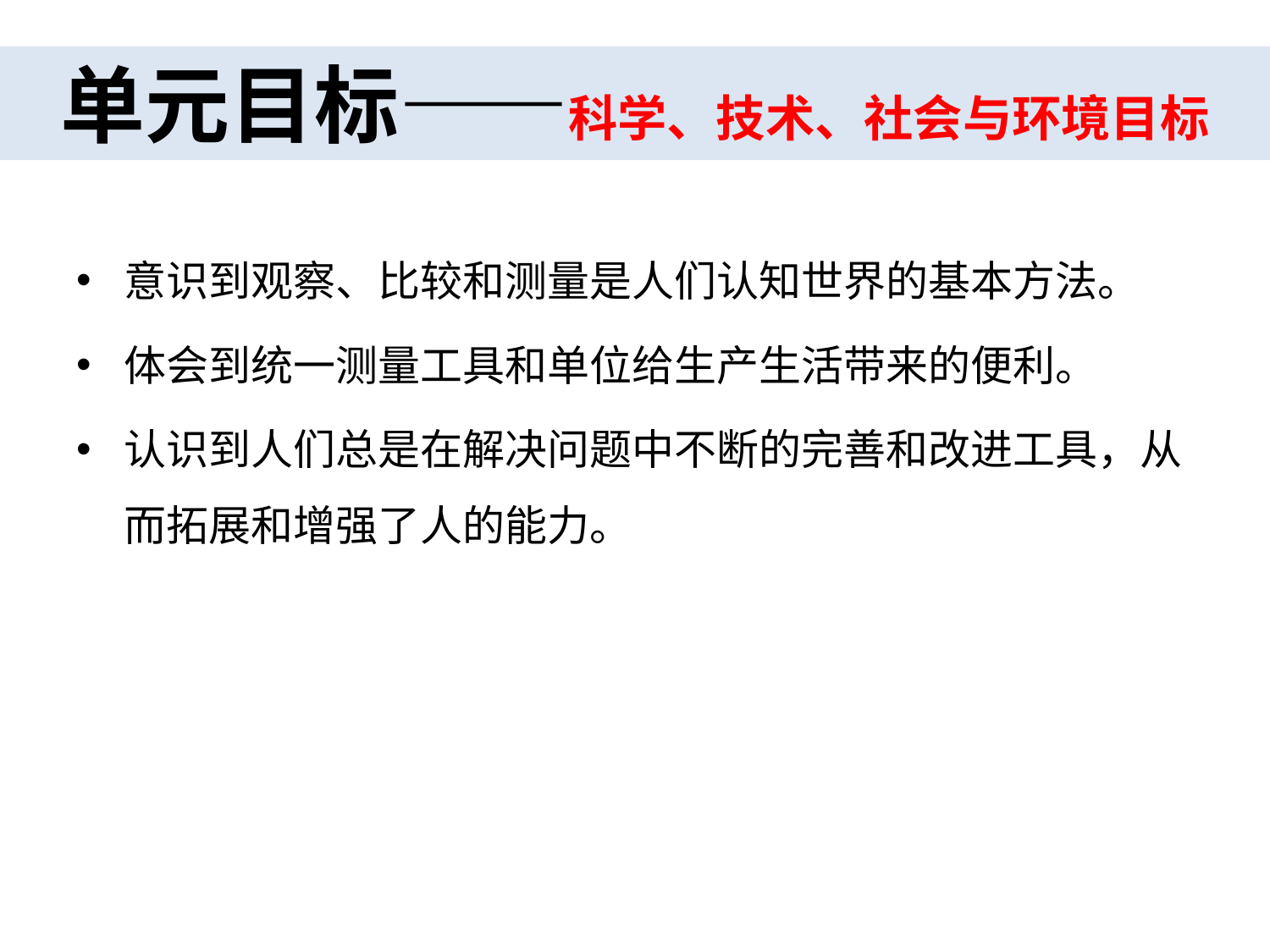

单元目标——科学、技术、社会与环境目标
意识到观察、比较和测量是人们认知世界的基本方法。
体会到统一测量工具和单位给生产生活带来的便利。
认识到人们总是在解决问题中不断的完善和改进工具，从而拓展和增强了人的能力。